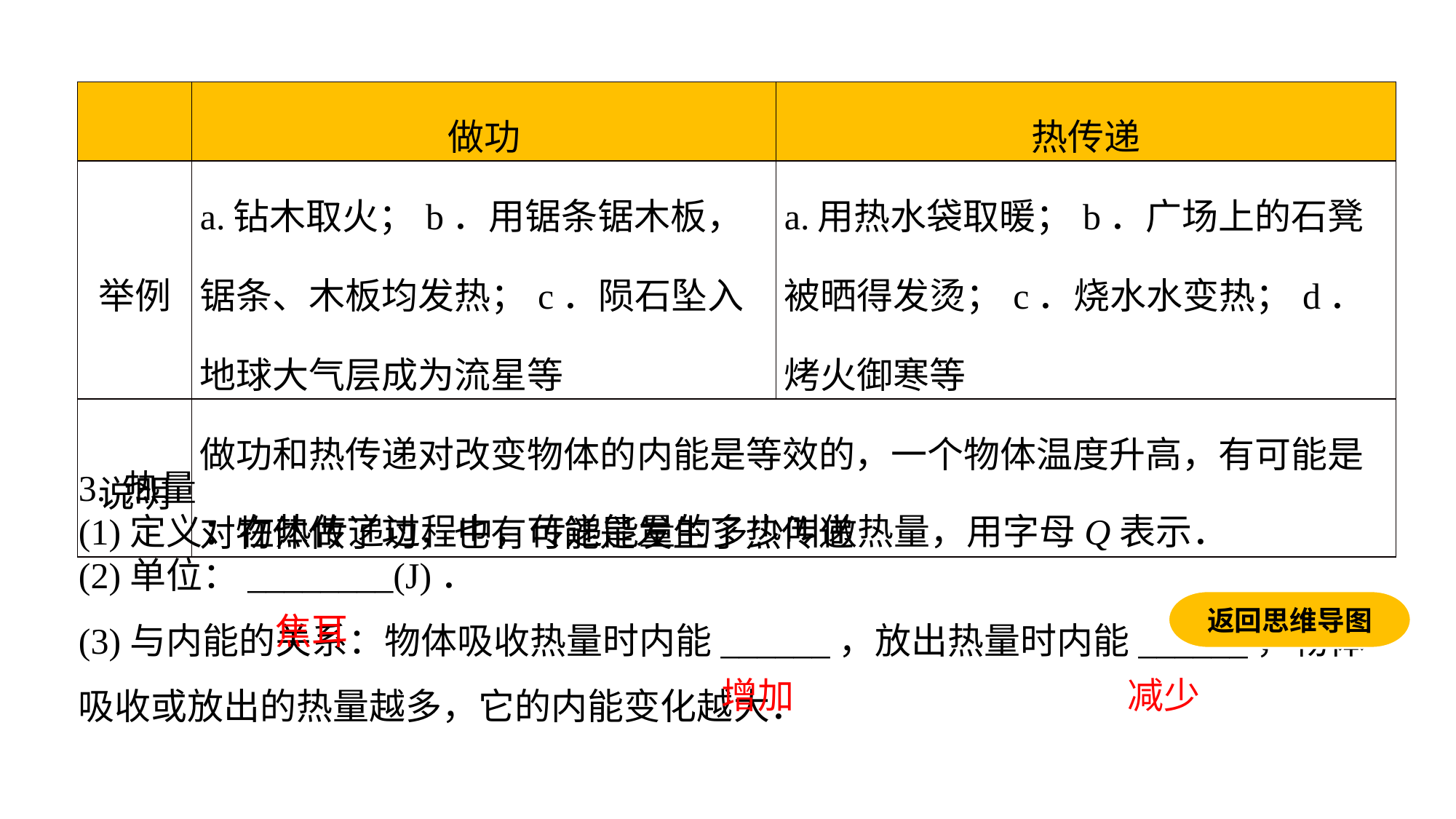

|  | 做功 | 热传递 |
| --- | --- | --- |
| 举例 | a.钻木取火；b．用锯条锯木板，锯条、木板均发热；c．陨石坠入地球大气层成为流星等 | a.用热水袋取暖；b．广场上的石凳被晒得发烫；c．烧水水变热；d．烤火御寒等 |
| 说明 | 做功和热传递对改变物体的内能是等效的，一个物体温度升高，有可能是对物体做了功，也有可能是发生了热传递 |  |
3. 热量(1)定义：在热传递过程中，传递能量的多少叫做热量，用字母Q表示．(2)单位：________(J)．(3)与内能的关系：物体吸收热量时内能______，放出热量时内能______，物体吸收或放出的热量越多，它的内能变化越大．
返回思维导图
焦耳
增加
减少